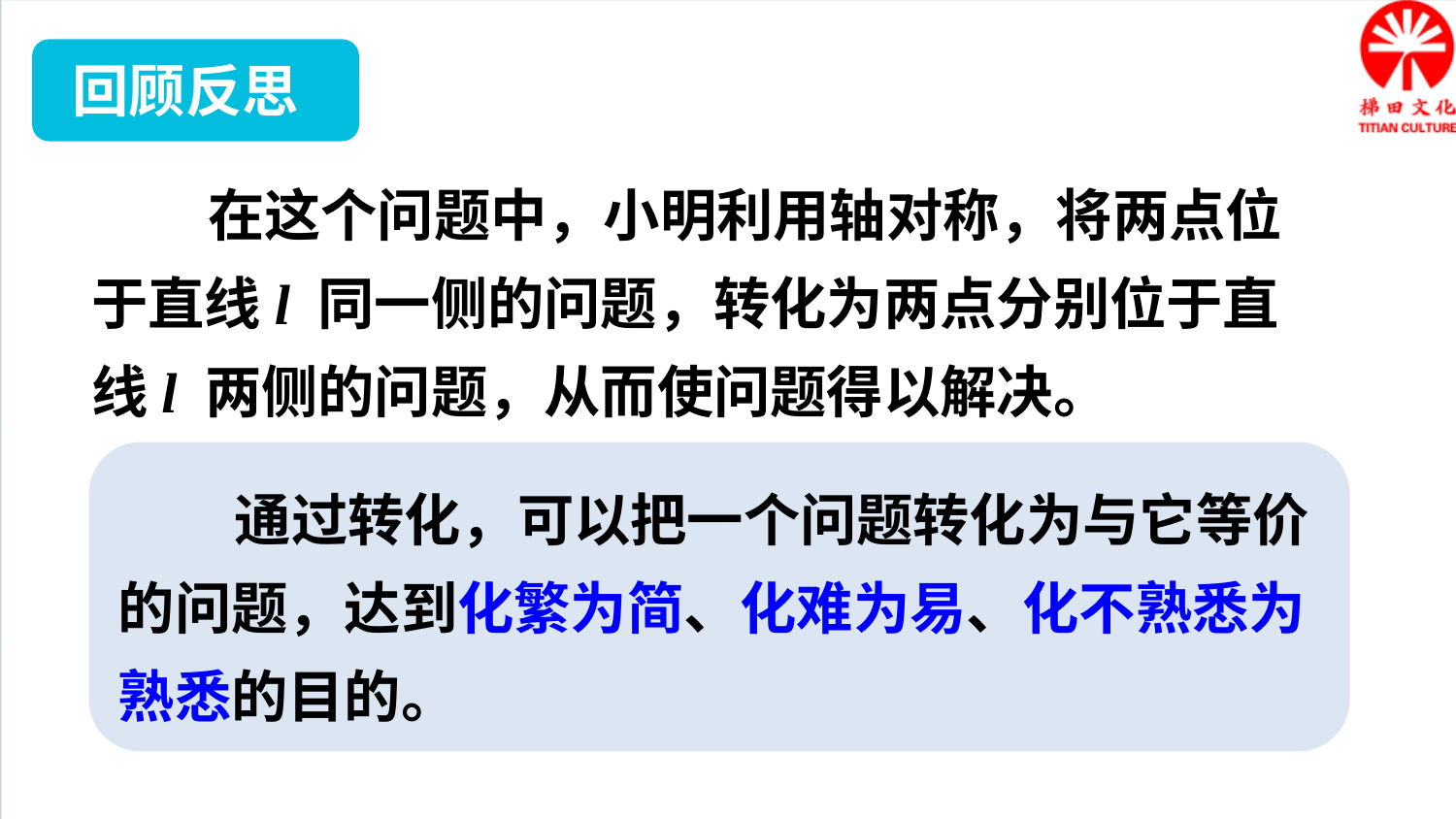

回顾反思
        在这个问题中，小明利用轴对称，将两点位于直线l 同一侧的问题，转化为两点分别位于直线l 两侧的问题，从而使问题得以解决。
        通过转化，可以把一个问题转化为与它等价的问题，达到化繁为简、化难为易、化不熟悉为熟悉的目的。